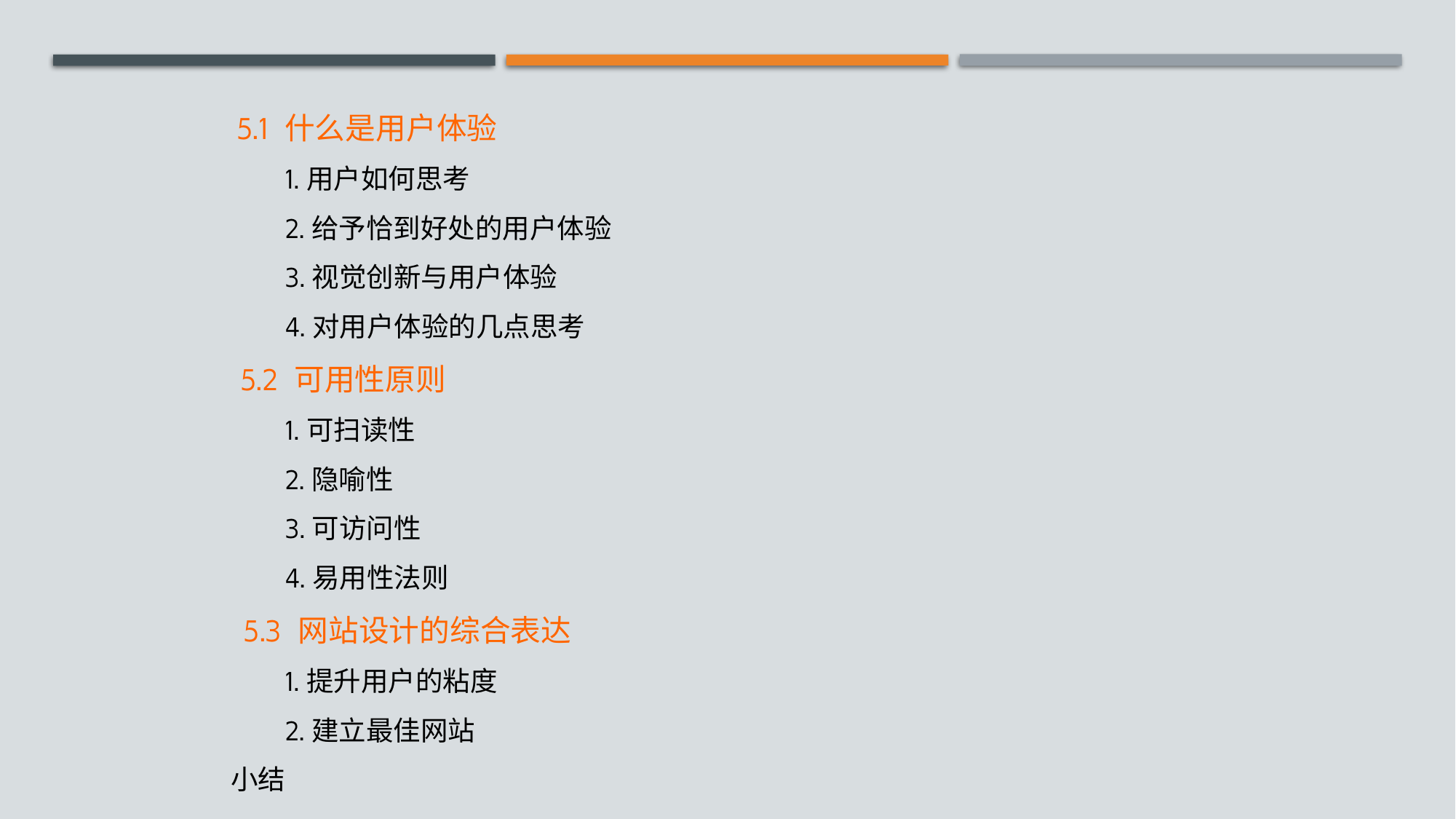

5.1 什么是用户体验
　　	1.用户如何思考
　　	2.给予恰到好处的用户体验
　　	3.视觉创新与用户体验
　　	4.对用户体验的几点思考
　　5.2 可用性原则
　　	1.可扫读性
　　	2.隐喻性
　　	3.可访问性
　　	4.易用性法则
　　5.3 网站设计的综合表达
　　	1.提升用户的粘度
　　	2.建立最佳网站
　　小结